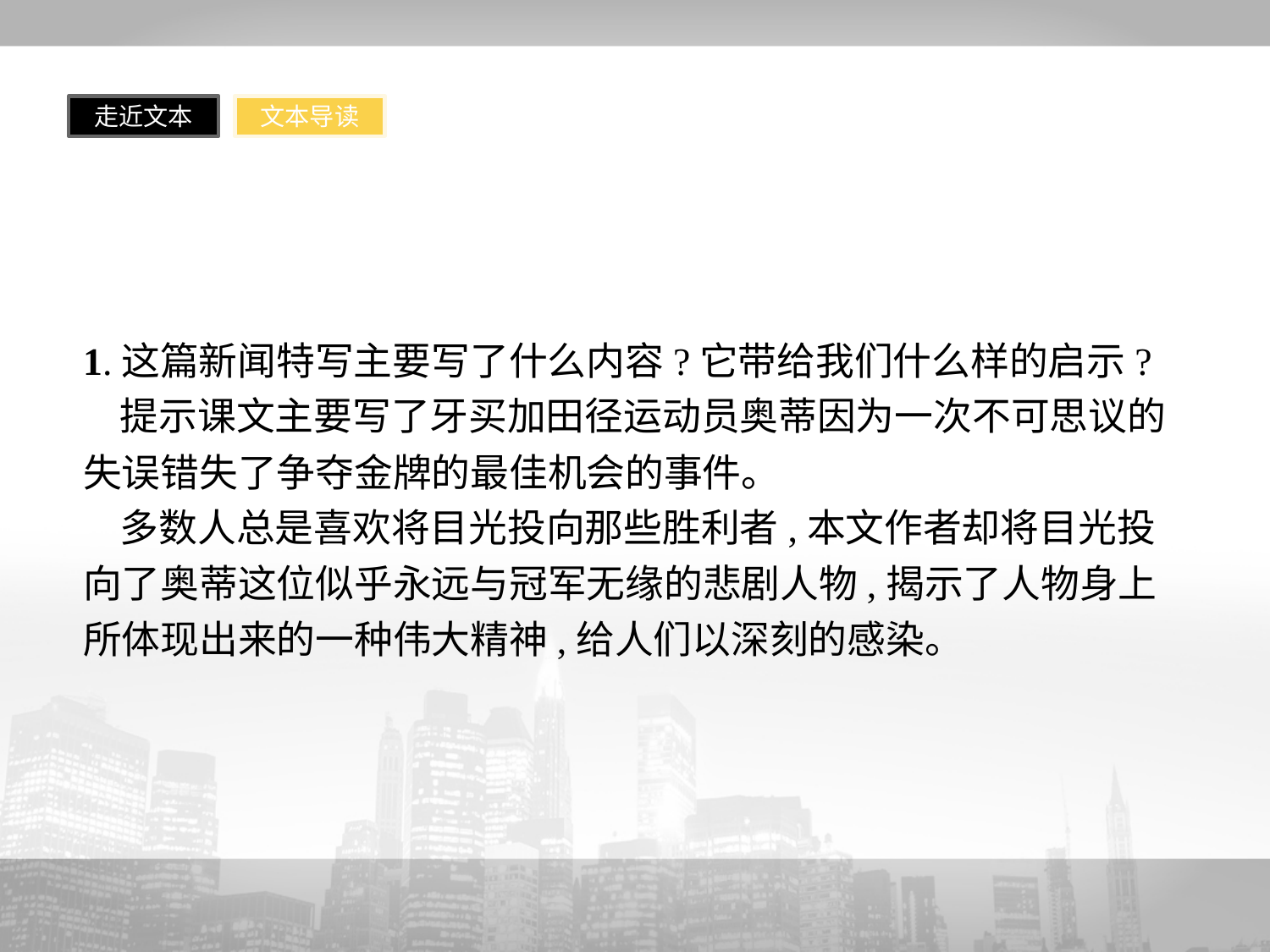

走近文本
文本导读
1.这篇新闻特写主要写了什么内容?它带给我们什么样的启示?
提示课文主要写了牙买加田径运动员奥蒂因为一次不可思议的失误错失了争夺金牌的最佳机会的事件。
多数人总是喜欢将目光投向那些胜利者,本文作者却将目光投向了奥蒂这位似乎永远与冠军无缘的悲剧人物,揭示了人物身上所体现出来的一种伟大精神,给人们以深刻的感染。